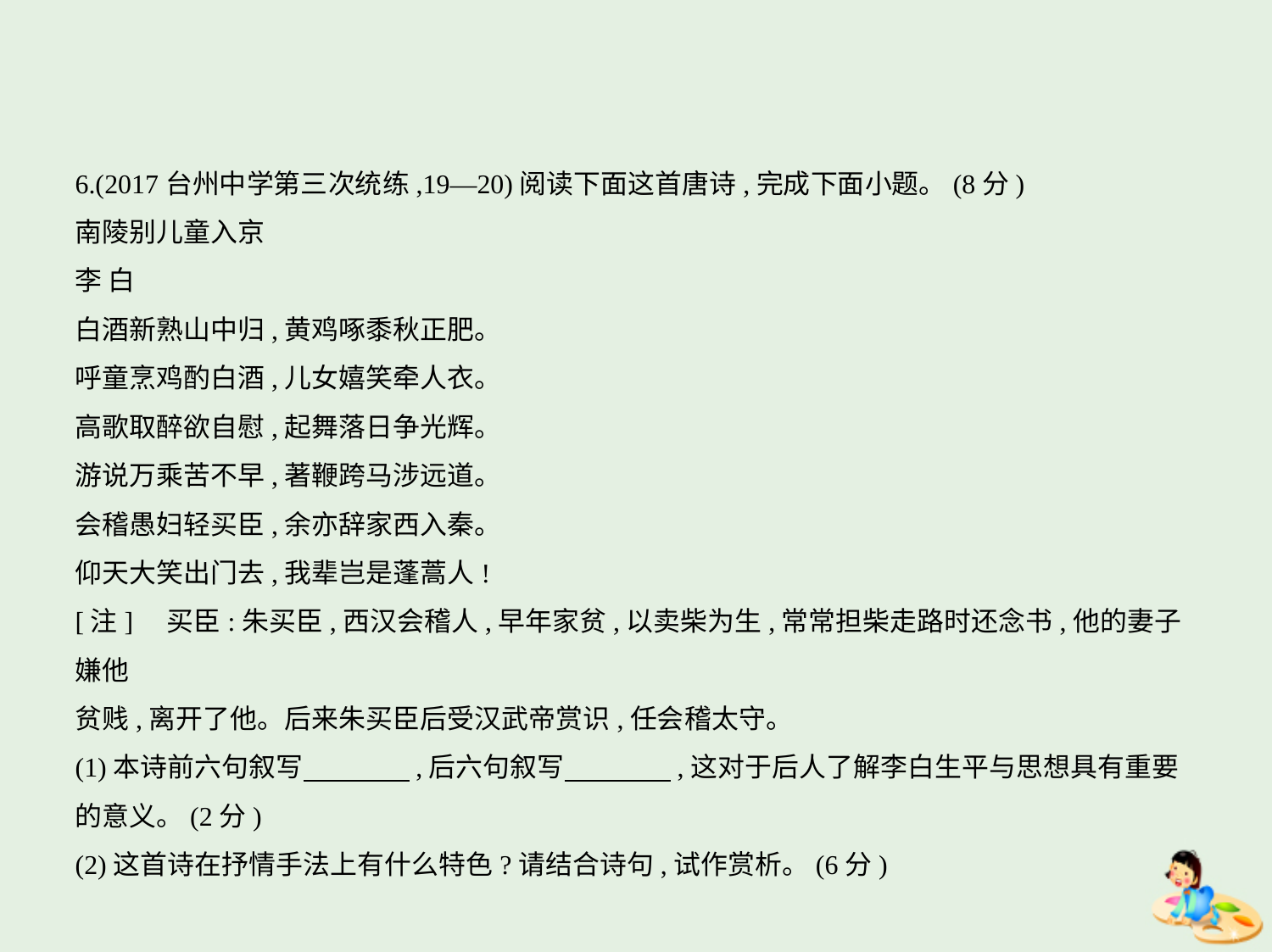

6.(2017台州中学第三次统练,19—20)阅读下面这首唐诗,完成下面小题。(8分)
南陵别儿童入京
李 白
白酒新熟山中归,黄鸡啄黍秋正肥。
呼童烹鸡酌白酒,儿女嬉笑牵人衣。
高歌取醉欲自慰,起舞落日争光辉。
游说万乘苦不早,著鞭跨马涉远道。
会稽愚妇轻买臣,余亦辞家西入秦。
仰天大笑出门去,我辈岂是蓬蒿人!
[注]    买臣:朱买臣,西汉会稽人,早年家贫,以卖柴为生,常常担柴走路时还念书,他的妻子嫌他
贫贱,离开了他。后来朱买臣后受汉武帝赏识,任会稽太守。
(1)本诗前六句叙写　　　    ,后六句叙写　　　    ,这对于后人了解李白生平与思想具有重要
的意义。(2分)
(2)这首诗在抒情手法上有什么特色?请结合诗句,试作赏析。(6分)